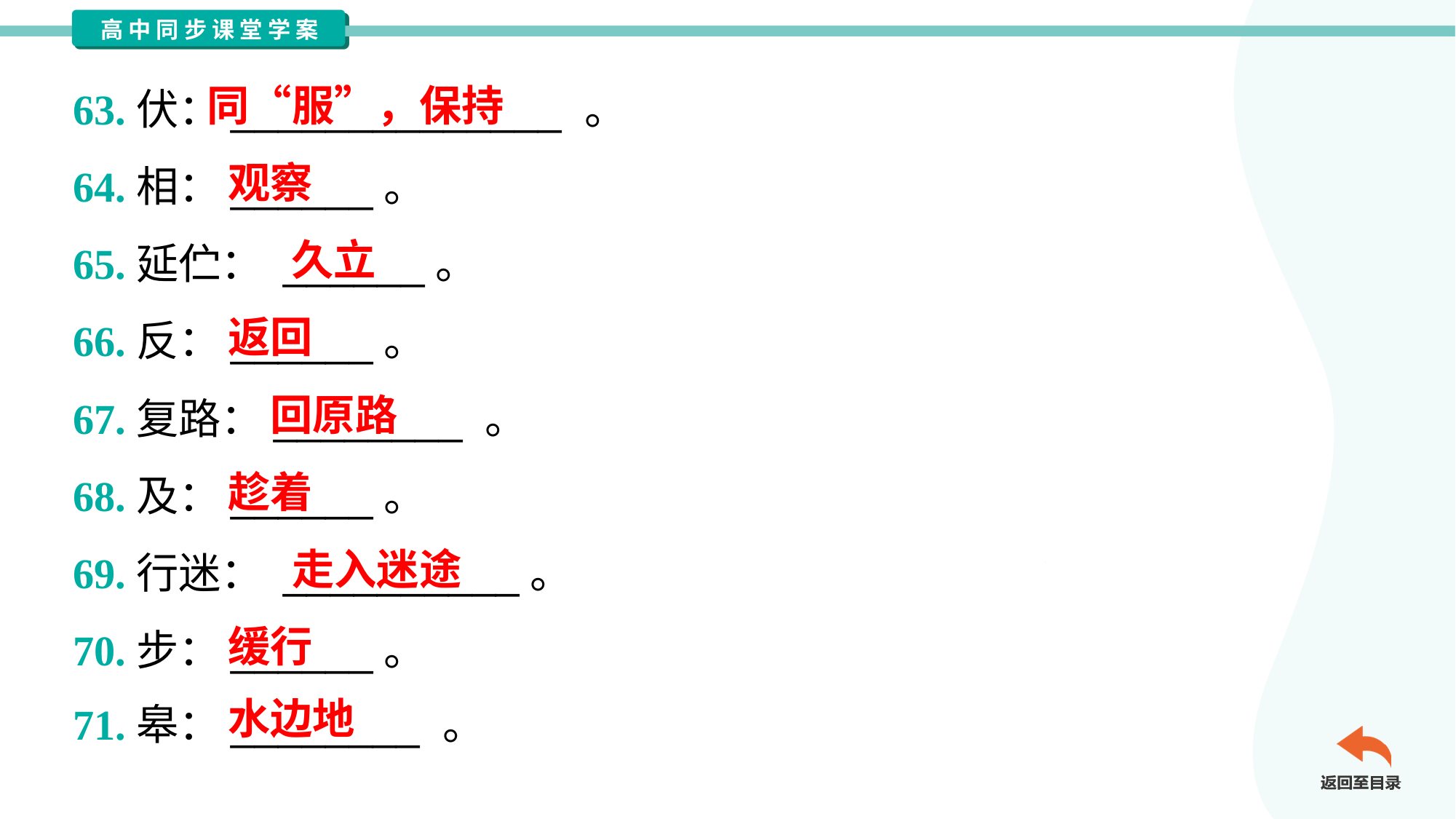

同“服”，保持
63.伏：______________ 。
64.相：______。
65.延伫： ______。
66.反：______。
67.复路：________ 。
68.及：______。
69.行迷： __________。
70.步：______。
71.皋：________ 。
观察
久立
返回
回原路
趁着
走入迷途
缓行
水边地